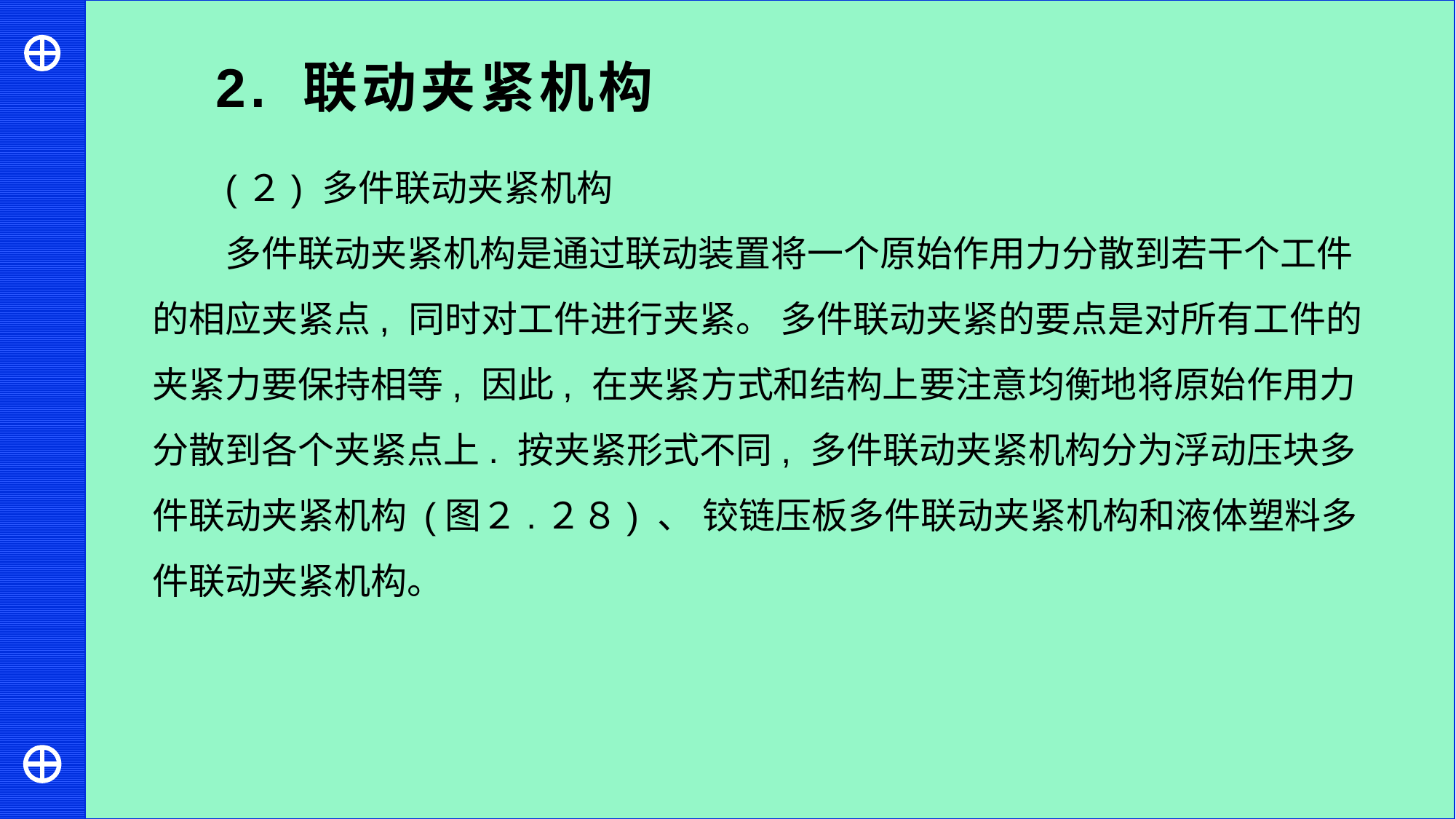

2. 联动夹紧机构
(２) 多件联动夹紧机构
多件联动夹紧机构是通过联动装置将一个原始作用力分散到若干个工件的相应夹紧点, 同时对工件进行夹紧。 多件联动夹紧的要点是对所有工件的夹紧力要保持相等, 因此, 在夹紧方式和结构上要注意均衡地将原始作用力分散到各个夹紧点上. 按夹紧形式不同, 多件联动夹紧机构分为浮动压块多件联动夹紧机构 (图２.２８) 、 铰链压板多件联动夹紧机构和液体塑料多件联动夹紧机构。